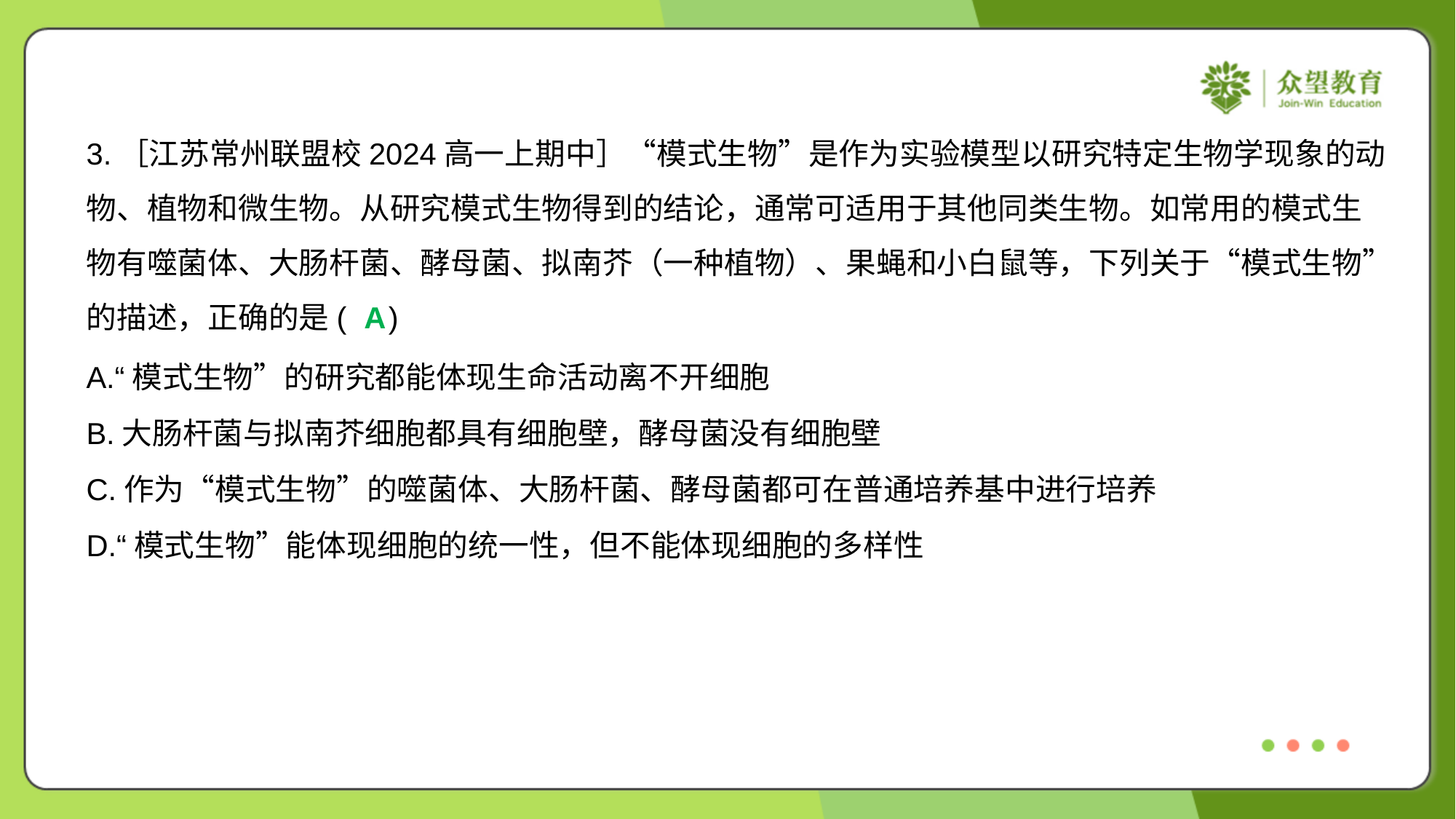

3.［江苏常州联盟校2024高一上期中］“模式生物”是作为实验模型以研究特定生物学现象的动
物、植物和微生物。从研究模式生物得到的结论，通常可适用于其他同类生物。如常用的模式生
物有噬菌体、大肠杆菌、酵母菌、拟南芥（一种植物）、果蝇和小白鼠等，下列关于“模式生物”
的描述，正确的是(     )
A
A.“模式生物”的研究都能体现生命活动离不开细胞
B.大肠杆菌与拟南芥细胞都具有细胞壁，酵母菌没有细胞壁
C.作为“模式生物”的噬菌体、大肠杆菌、酵母菌都可在普通培养基中进行培养
D.“模式生物”能体现细胞的统一性，但不能体现细胞的多样性